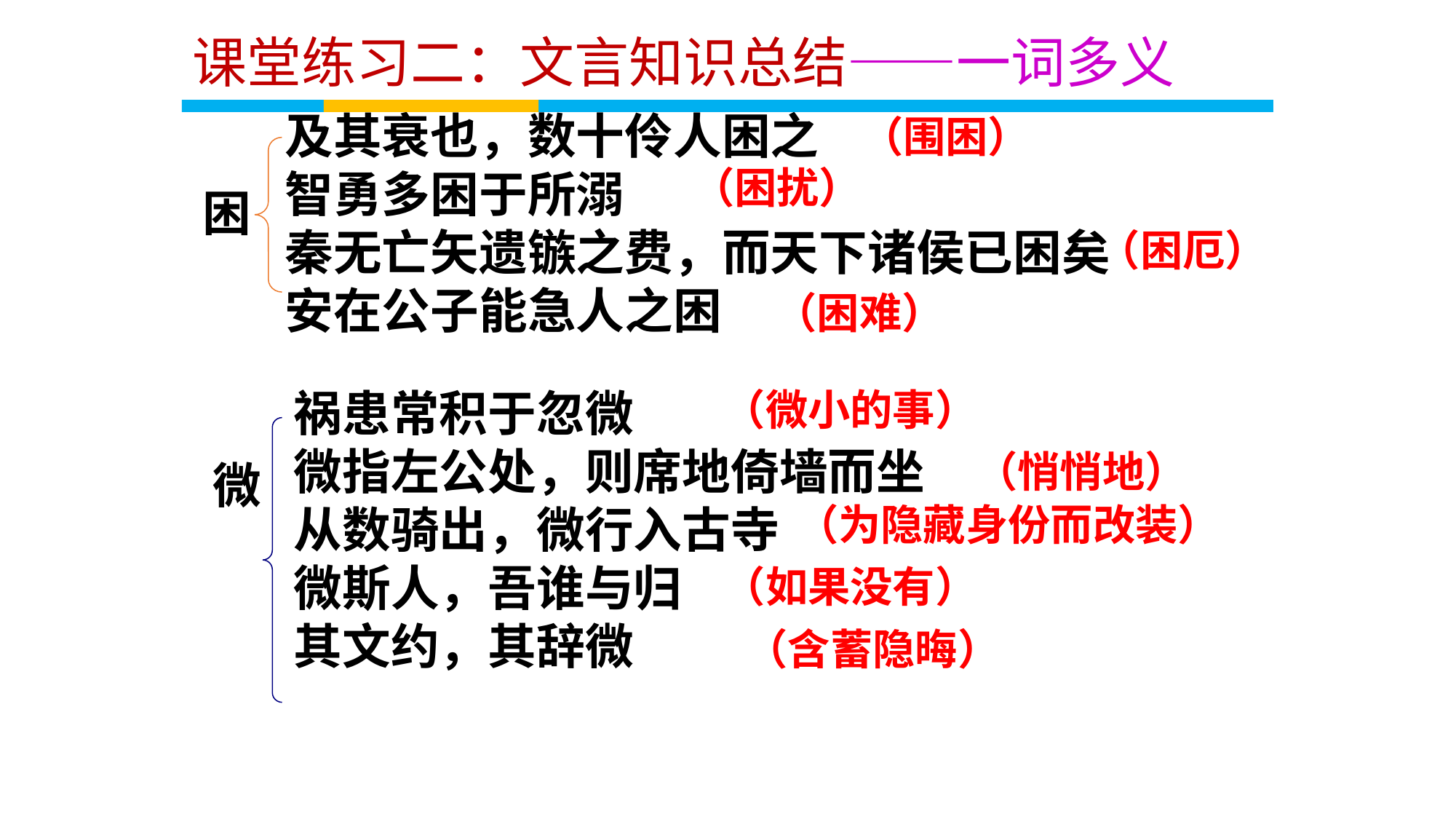

课堂练习二：文言知识总结——一词多义

及其衰也，数十伶人困之
智勇多困于所溺
秦无亡矢遗镞之费，而天下诸侯已困矣
安在公子能急人之困
（围困）

（困扰）
困
（困厄）
（困难）

祸患常积于忽微
微指左公处，则席地倚墙而坐
从数骑出，微行入古寺
微斯人，吾谁与归
其文约，其辞微

（微小的事）

（悄悄地）
微
（为隐藏身份而改装）
（如果没有）
（含蓄隐晦）